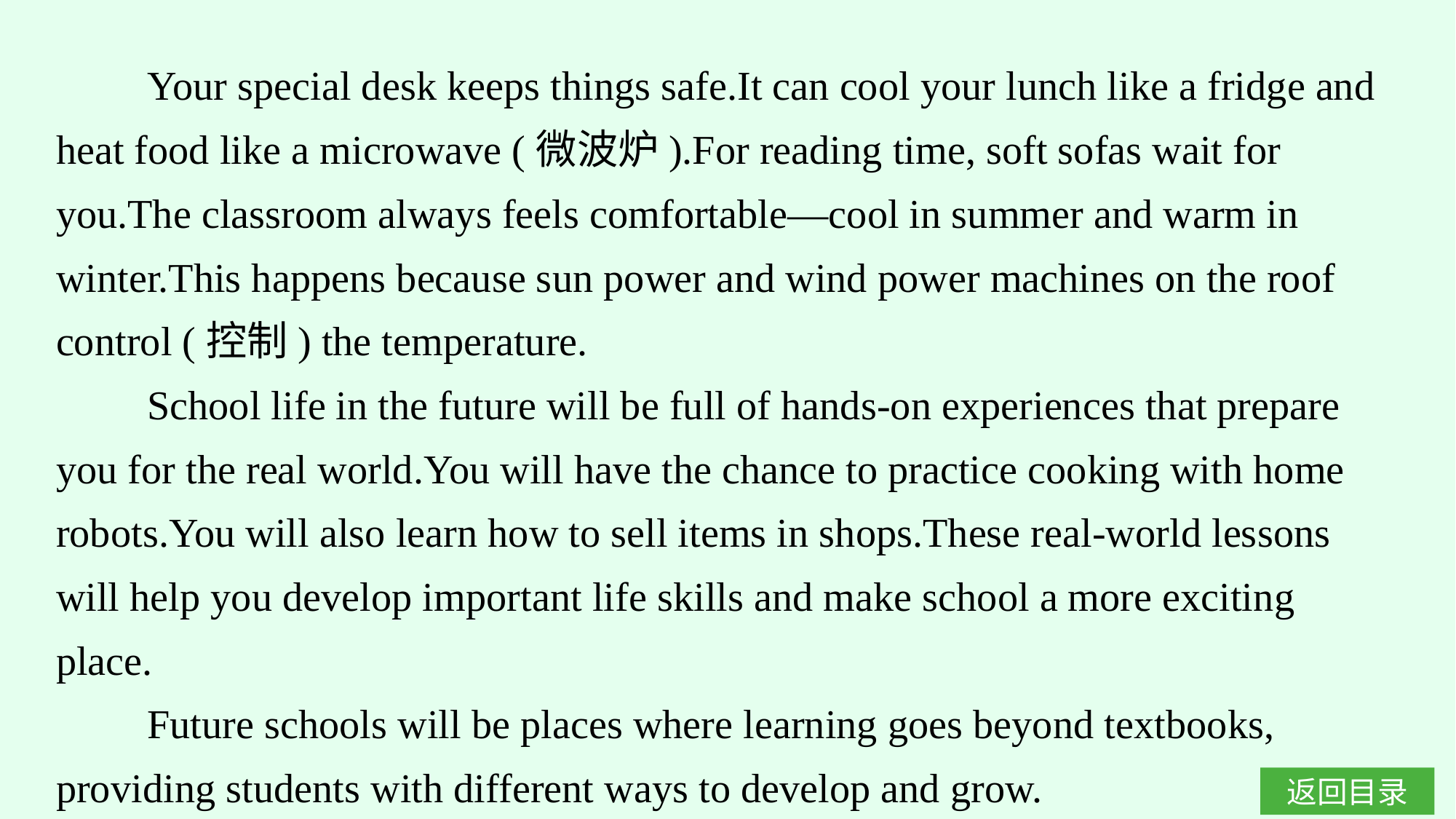

Your special desk keeps things safe.It can cool your lunch like a fridge and heat food like a microwave (微波炉).For reading time, soft sofas wait for you.The classroom always feels comfortable—cool in summer and warm in winter.This happens because sun power and wind power machines on the roof control (控制) the temperature.
School life in the future will be full of hands-on experiences that prepare you for the real world.You will have the chance to practice cooking with home robots.You will also learn how to sell items in shops.These real-world lessons will help you develop important life skills and make school a more exciting place.
Future schools will be places where learning goes beyond textbooks, providing students with different ways to develop and grow.